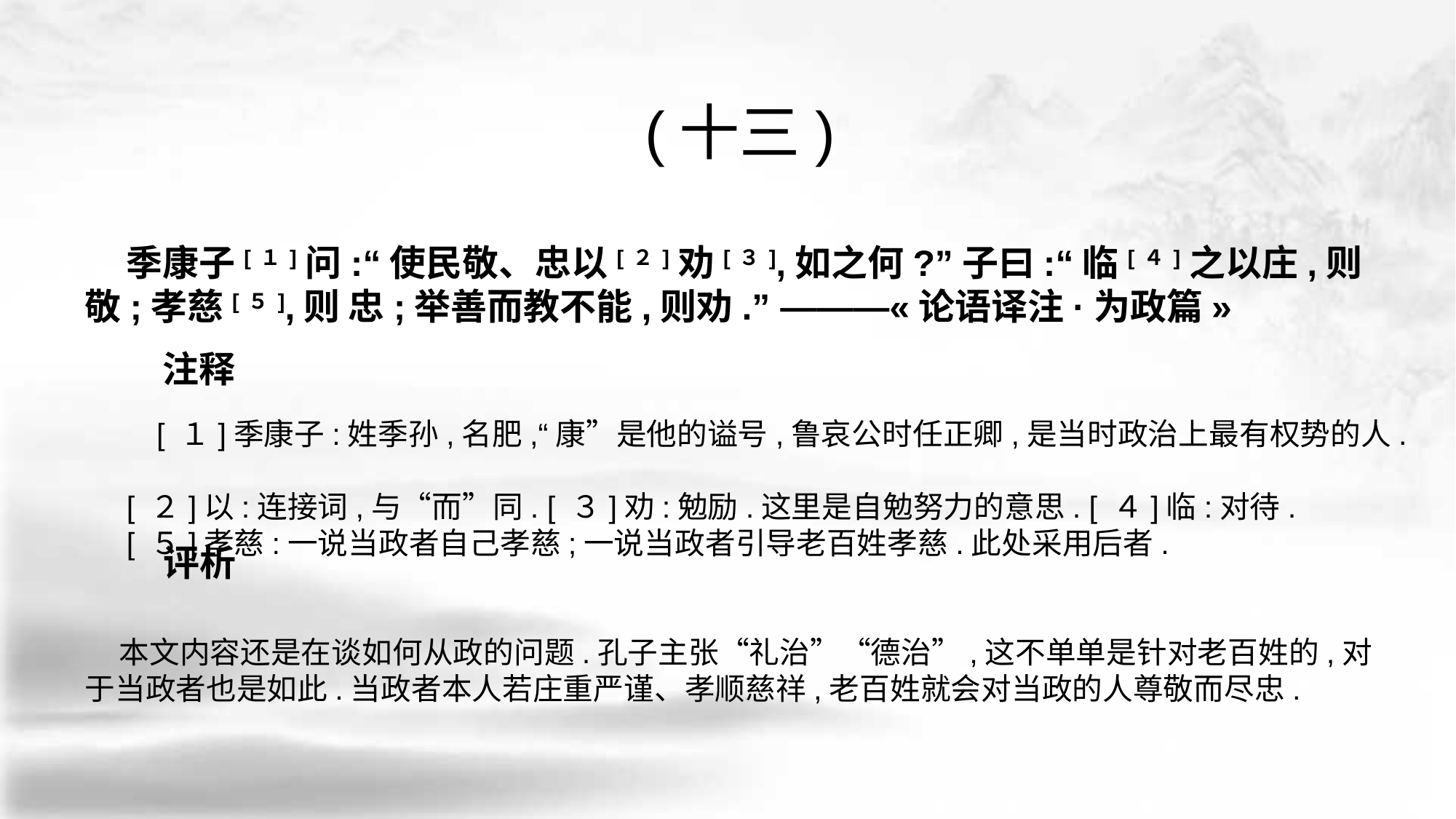

(十三)

    季康子[１]问:“使民敬、忠以[２]劝[３],如之何?”子曰:“临[４]之以庄,则敬;孝慈[５],则 忠;举善而教不能,则劝.” ———«论语译注·为政篇»

　　 [ １]季康子:姓季孙,名肥,“康”是他的谥号,鲁哀公时任正卿,是当时政治上最有权势的人.
     [ ２]以:连接词,与“而”同. [ ３]劝:勉励.这里是自勉努力的意思. [ ４]临:对待.
     [ ５]孝慈:一说当政者自己孝慈;一说当政者引导老百姓孝慈.此处采用后者.

    本文内容还是在谈如何从政的问题.孔子主张“礼治”“德治”,这不单单是针对老百姓的,对于当政者也是如此.当政者本人若庄重严谨、孝顺慈祥,老百姓就会对当政的人尊敬而尽忠.
注释
评析